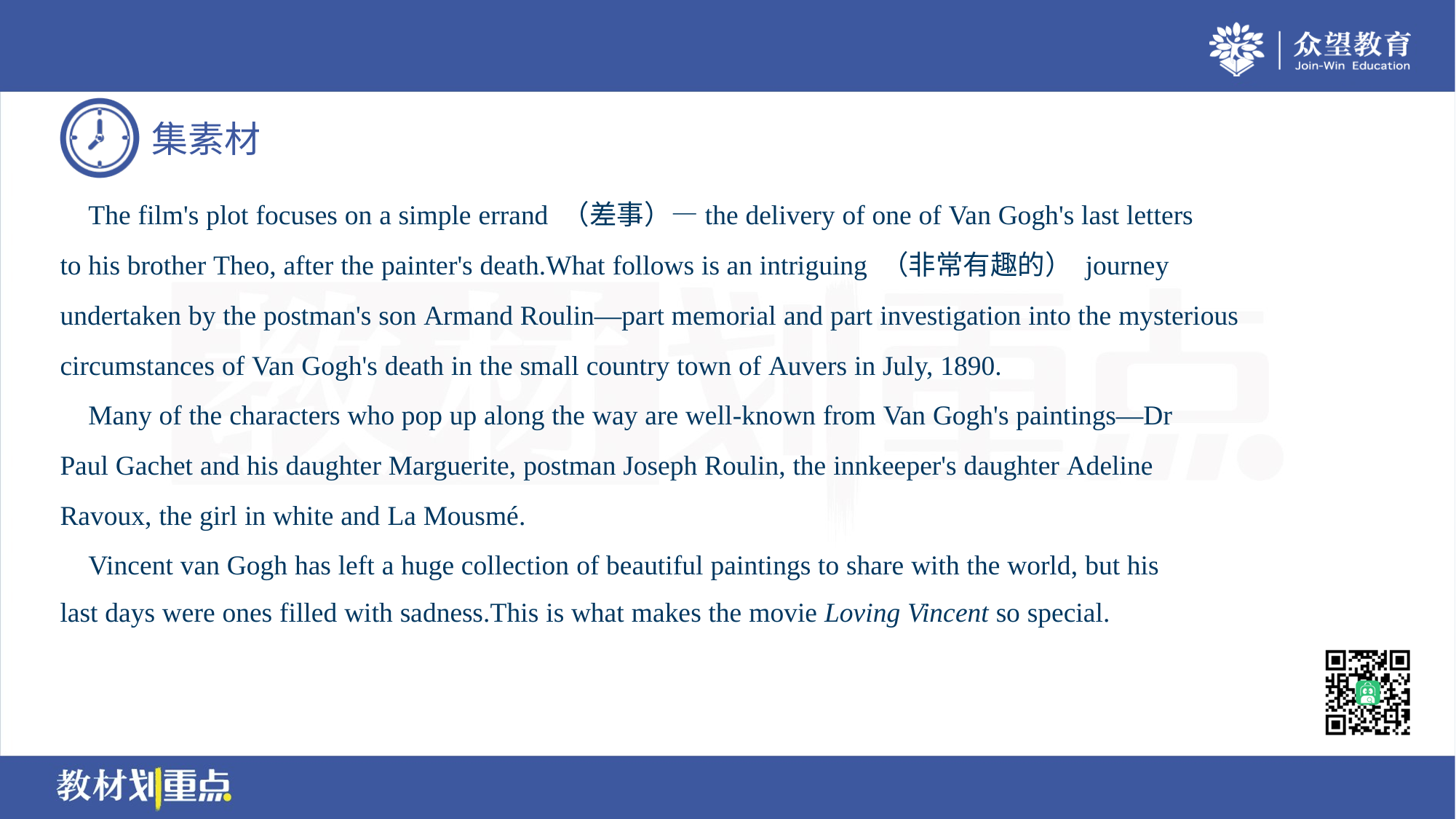

The film's plot focuses on a simple errand （差事）—the delivery of one of Van Gogh's last letters
to his brother Theo, after the painter's death.What follows is an intriguing （非常有趣的） journey
undertaken by the postman's son Armand Roulin—part memorial and part investigation into the mysterious
circumstances of Van Gogh's death in the small country town of Auvers in July, 1890.
    Many of the characters who pop up along the way are well-known from Van Gogh's paintings—Dr
Paul Gachet and his daughter Marguerite, postman Joseph Roulin, the innkeeper's daughter Adeline
Ravoux, the girl in white and La Mousmé.
    Vincent van Gogh has left a huge collection of beautiful paintings to share with the world, but his
last days were ones filled with sadness.This is what makes the movie Loving Vincent so special.